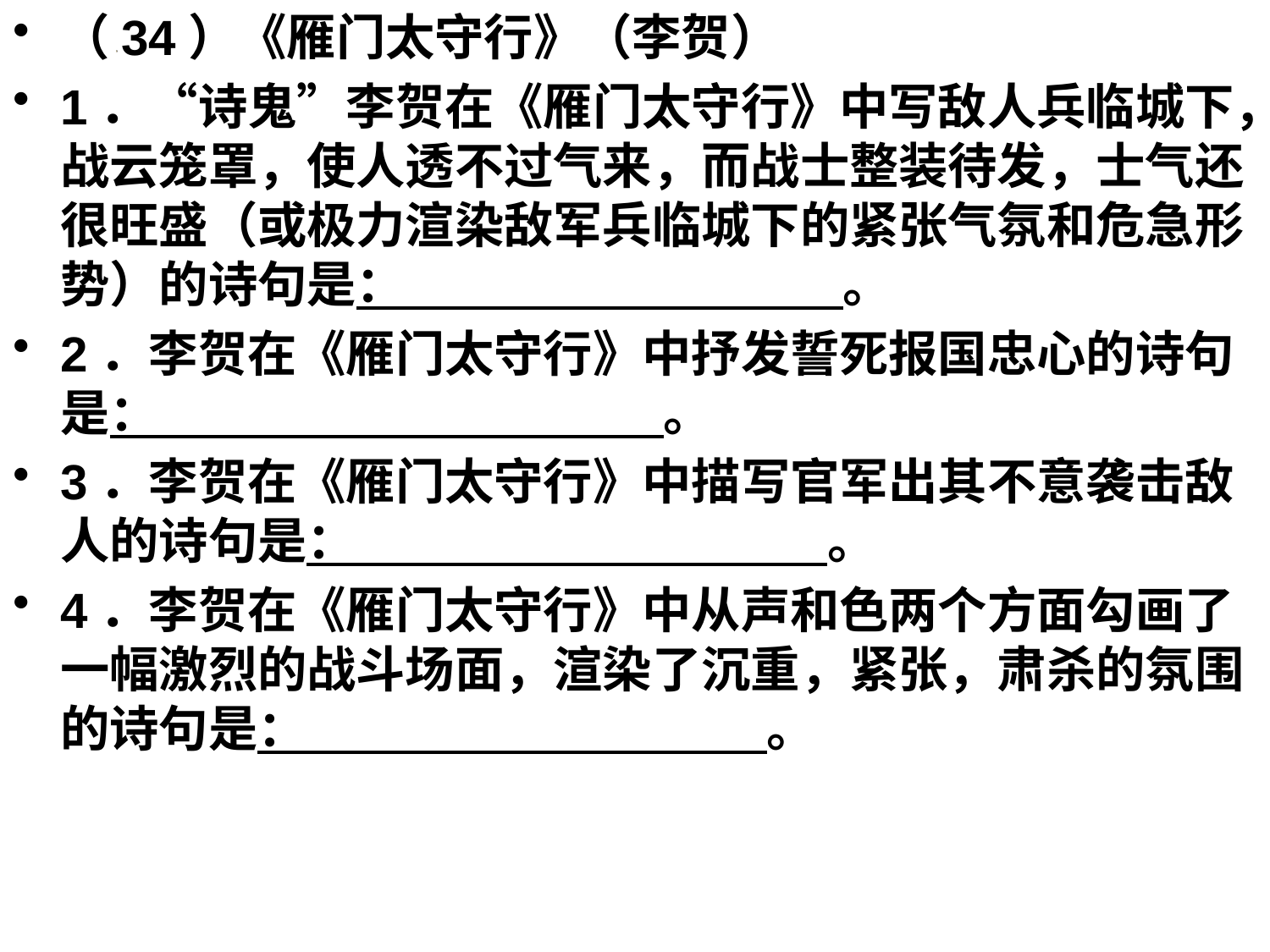

（34）《雁门太守行》（李贺）
1．“诗鬼”李贺在《雁门太守行》中写敌人兵临城下，战云笼罩，使人透不过气来，而战士整装待发，士气还很旺盛（或极力渲染敌军兵临城下的紧张气氛和危急形势）的诗句是：                                       。
2．李贺在《雁门太守行》中抒发誓死报国忠心的诗句是：                                             。
3．李贺在《雁门太守行》中描写官军出其不意袭击敌人的诗句是：                                          。
4．李贺在《雁门太守行》中从声和色两个方面勾画了一幅激烈的战斗场面，渲染了沉重，紧张，肃杀的氛围的诗句是：                                         。
#